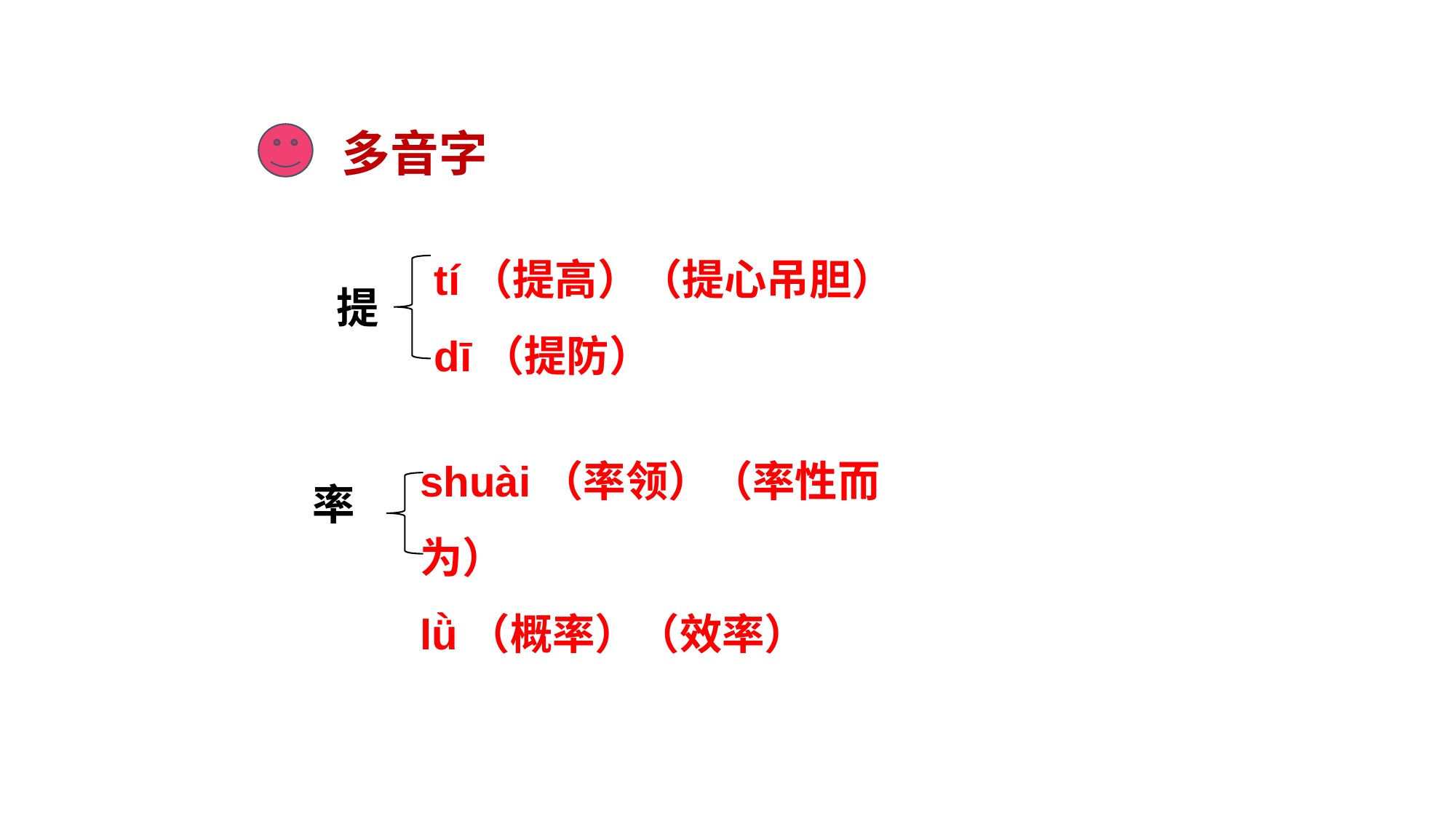

多音字

tí（提高）（提心吊胆）
dī（提防）

提
shuài（率领）（率性而为）
lǜ（概率）（效率）

率